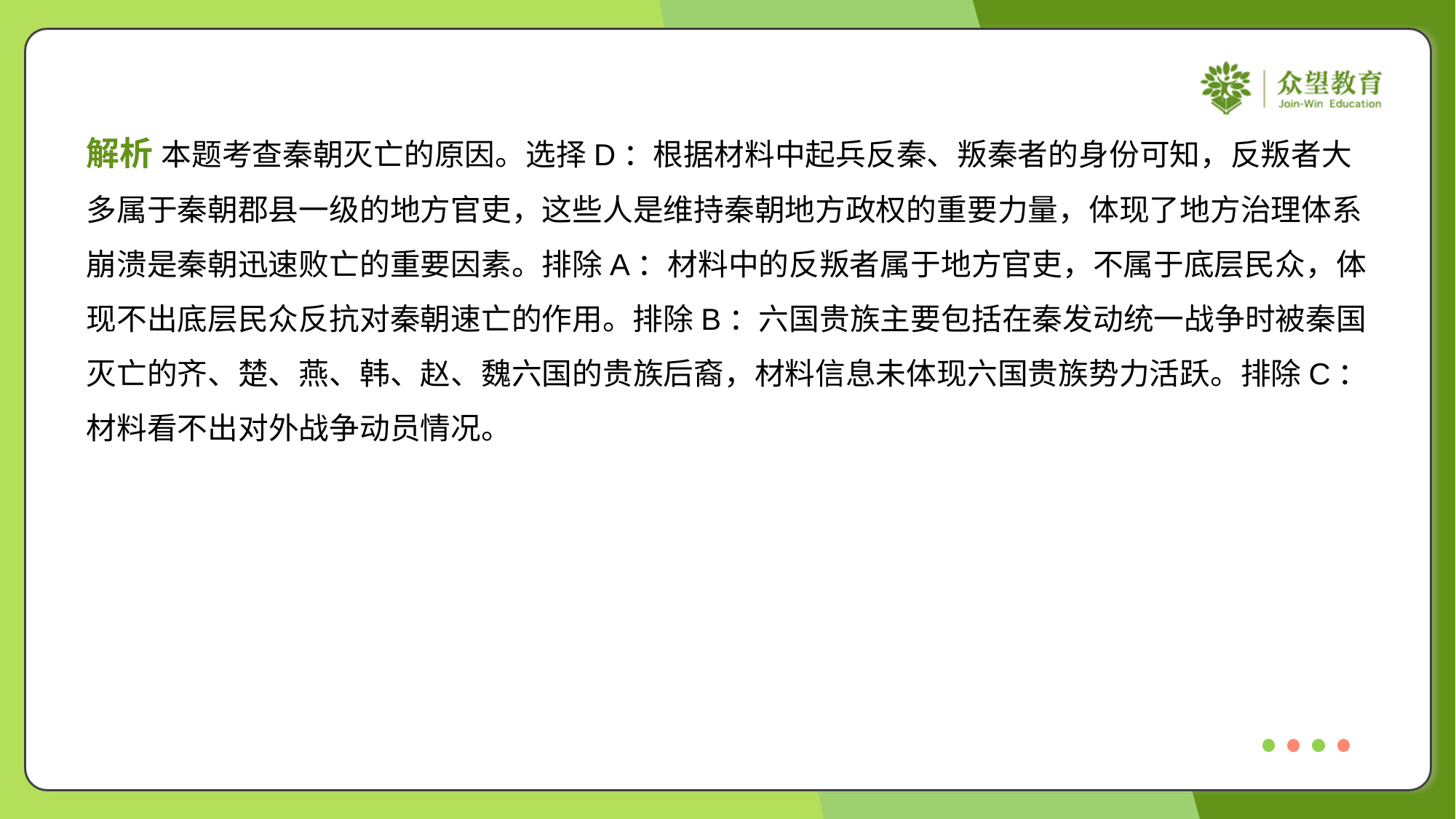

解析 本题考查秦朝灭亡的原因。选择D：根据材料中起兵反秦、叛秦者的身份可知，反叛者大
多属于秦朝郡县一级的地方官吏，这些人是维持秦朝地方政权的重要力量，体现了地方治理体系
崩溃是秦朝迅速败亡的重要因素。排除A：材料中的反叛者属于地方官吏，不属于底层民众，体
现不出底层民众反抗对秦朝速亡的作用。排除B：六国贵族主要包括在秦发动统一战争时被秦国
灭亡的齐、楚、燕、韩、赵、魏六国的贵族后裔，材料信息未体现六国贵族势力活跃。排除C：
材料看不出对外战争动员情况。